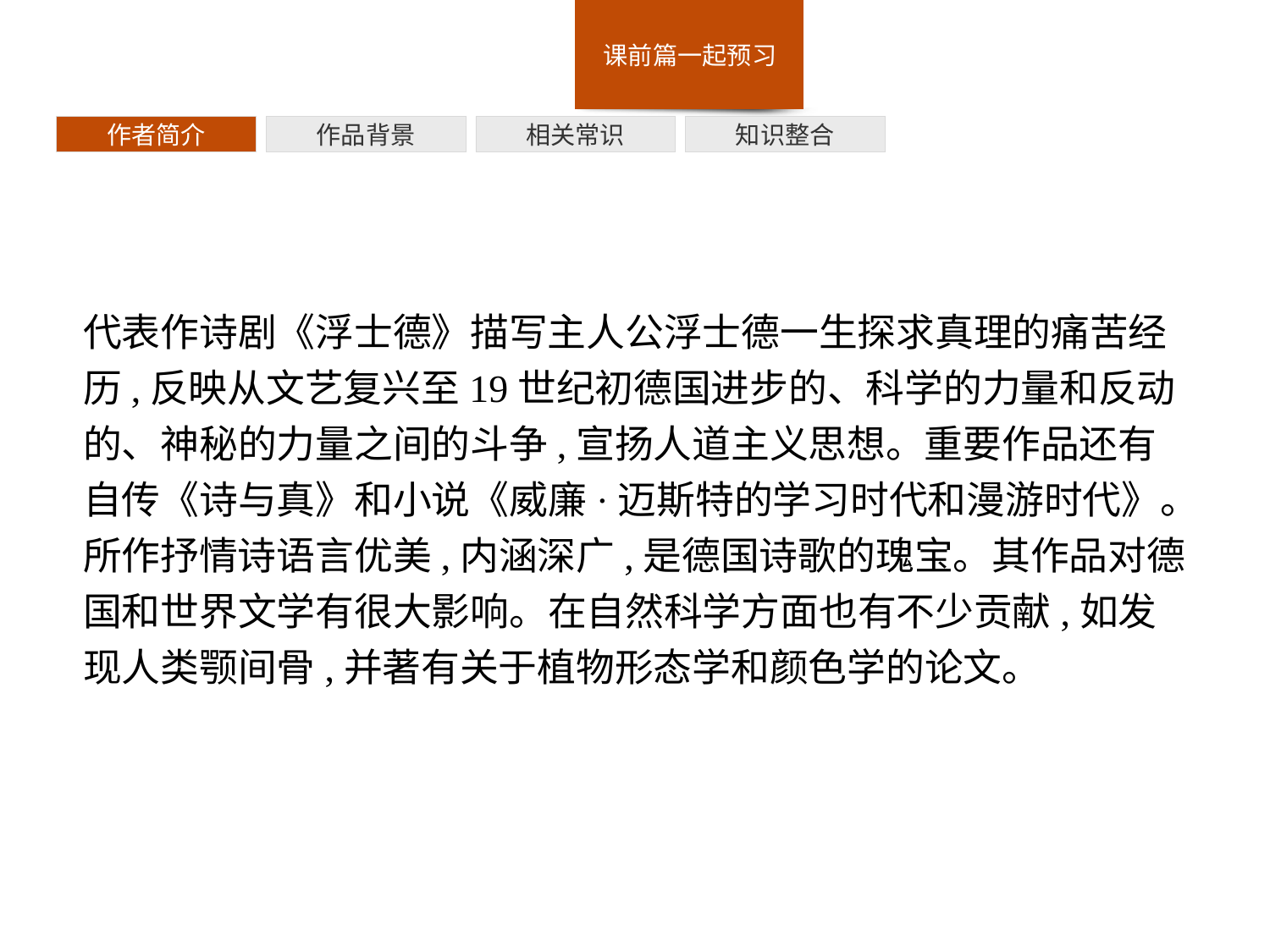

作者简介
作品背景
相关常识
知识整合
代表作诗剧《浮士德》描写主人公浮士德一生探求真理的痛苦经历,反映从文艺复兴至19世纪初德国进步的、科学的力量和反动的、神秘的力量之间的斗争,宣扬人道主义思想。重要作品还有自传《诗与真》和小说《威廉·迈斯特的学习时代和漫游时代》。所作抒情诗语言优美,内涵深广,是德国诗歌的瑰宝。其作品对德国和世界文学有很大影响。在自然科学方面也有不少贡献,如发现人类颚间骨,并著有关于植物形态学和颜色学的论文。